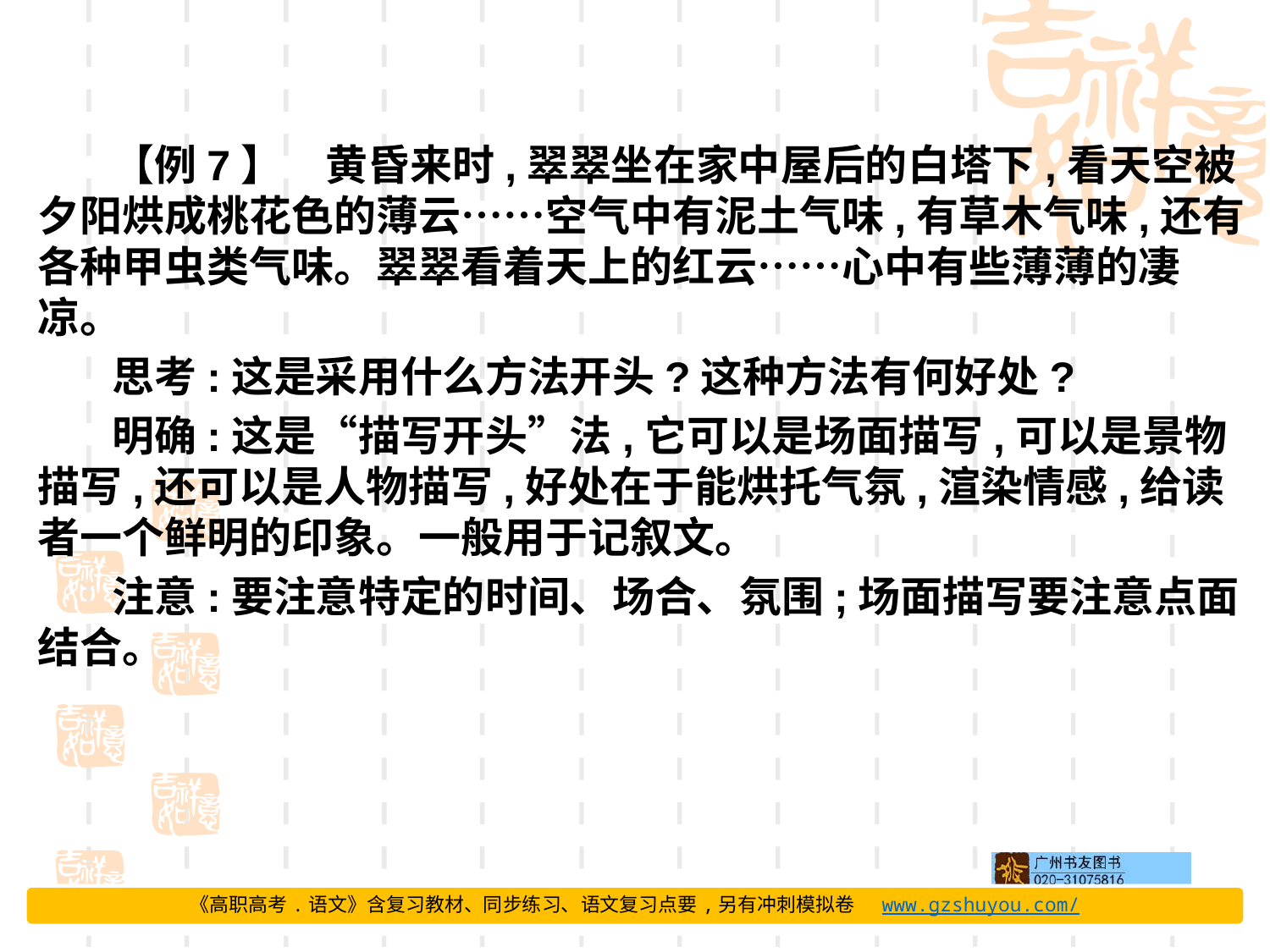

【例7】　黄昏来时,翠翠坐在家中屋后的白塔下,看天空被夕阳烘成桃花色的薄云……空气中有泥土气味,有草木气味,还有各种甲虫类气味。翠翠看着天上的红云……心中有些薄薄的凄凉。
思考:这是采用什么方法开头?这种方法有何好处?
明确:这是“描写开头”法,它可以是场面描写,可以是景物描写,还可以是人物描写,好处在于能烘托气氛,渲染情感,给读者一个鲜明的印象。一般用于记叙文。
注意:要注意特定的时间、场合、氛围;场面描写要注意点面结合。